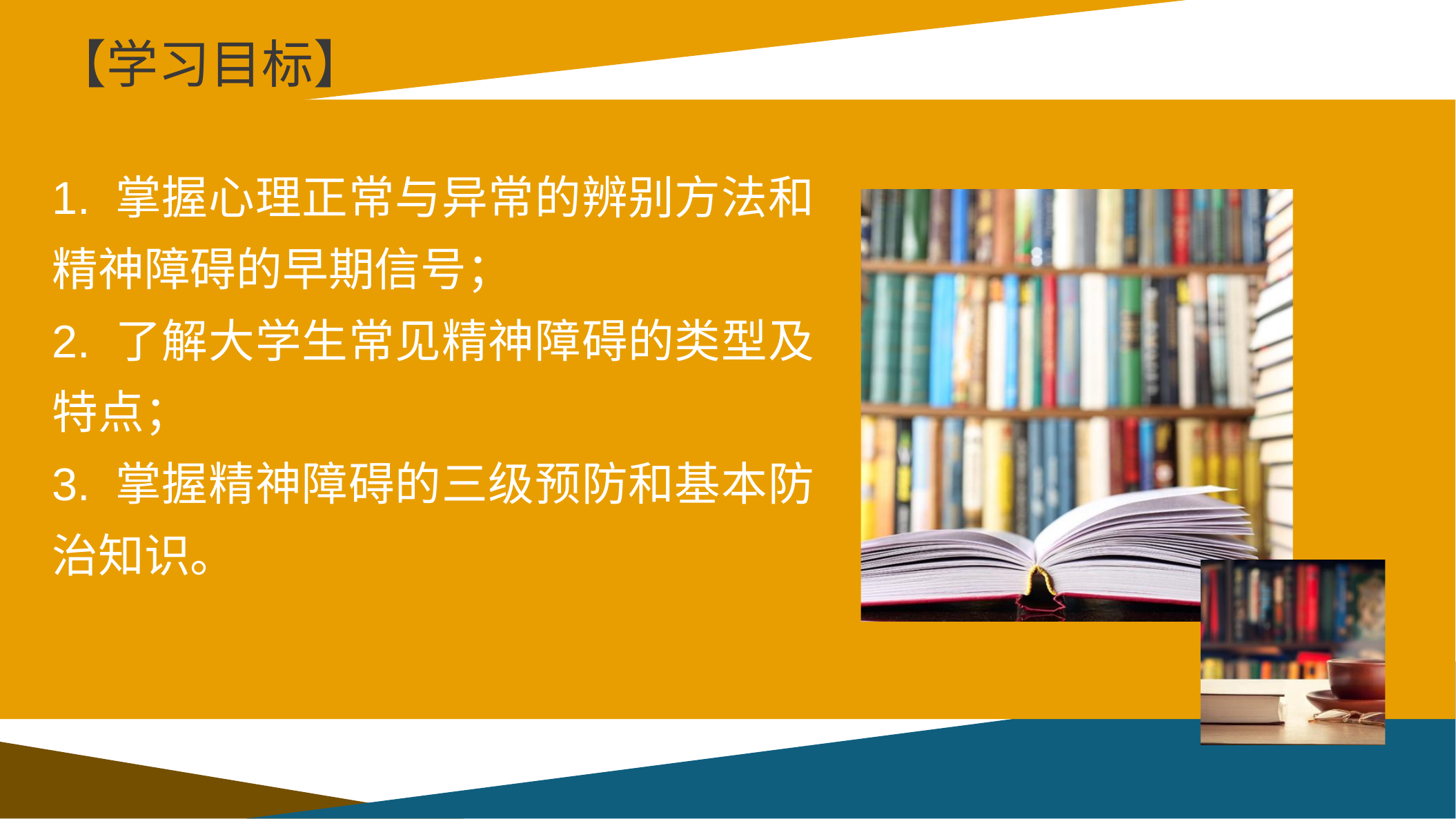

【学习目标】

1. 掌握心理正常与异常的辨别方法和精神障碍的早期信号；
2. 了解大学生常见精神障碍的类型及特点；
3. 掌握精神障碍的三级预防和基本防治知识。